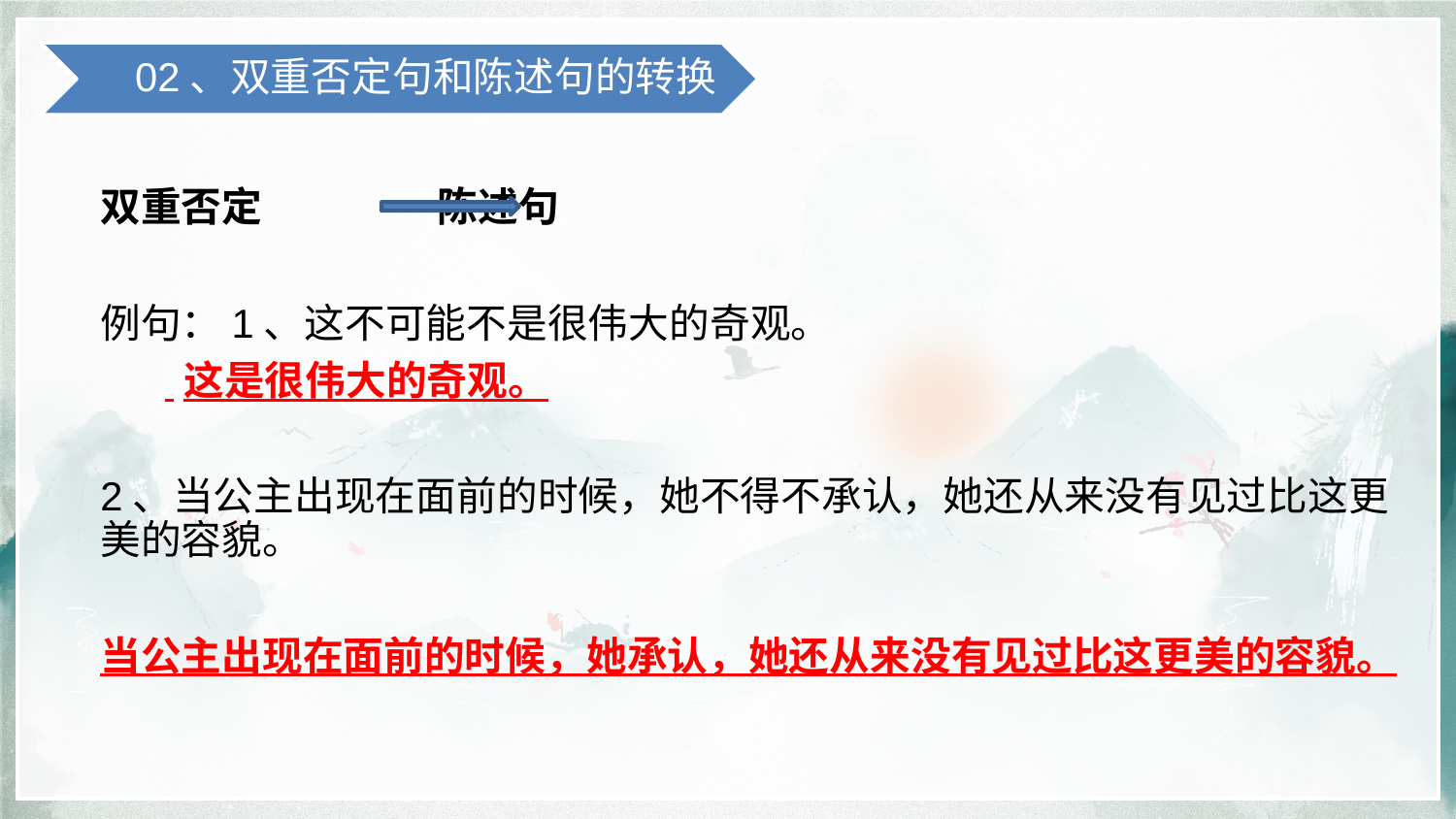

02、双重否定句和陈述句的转换
双重否定                   陈述句

例句：1、这不可能不是很伟大的奇观。
        这是很伟大的奇观。

2、当公主出现在面前的时候，她不得不承认，她还从来没有见过比这更美的容貌。

当公主出现在面前的时候，她承认，她还从来没有见过比这更美的容貌。